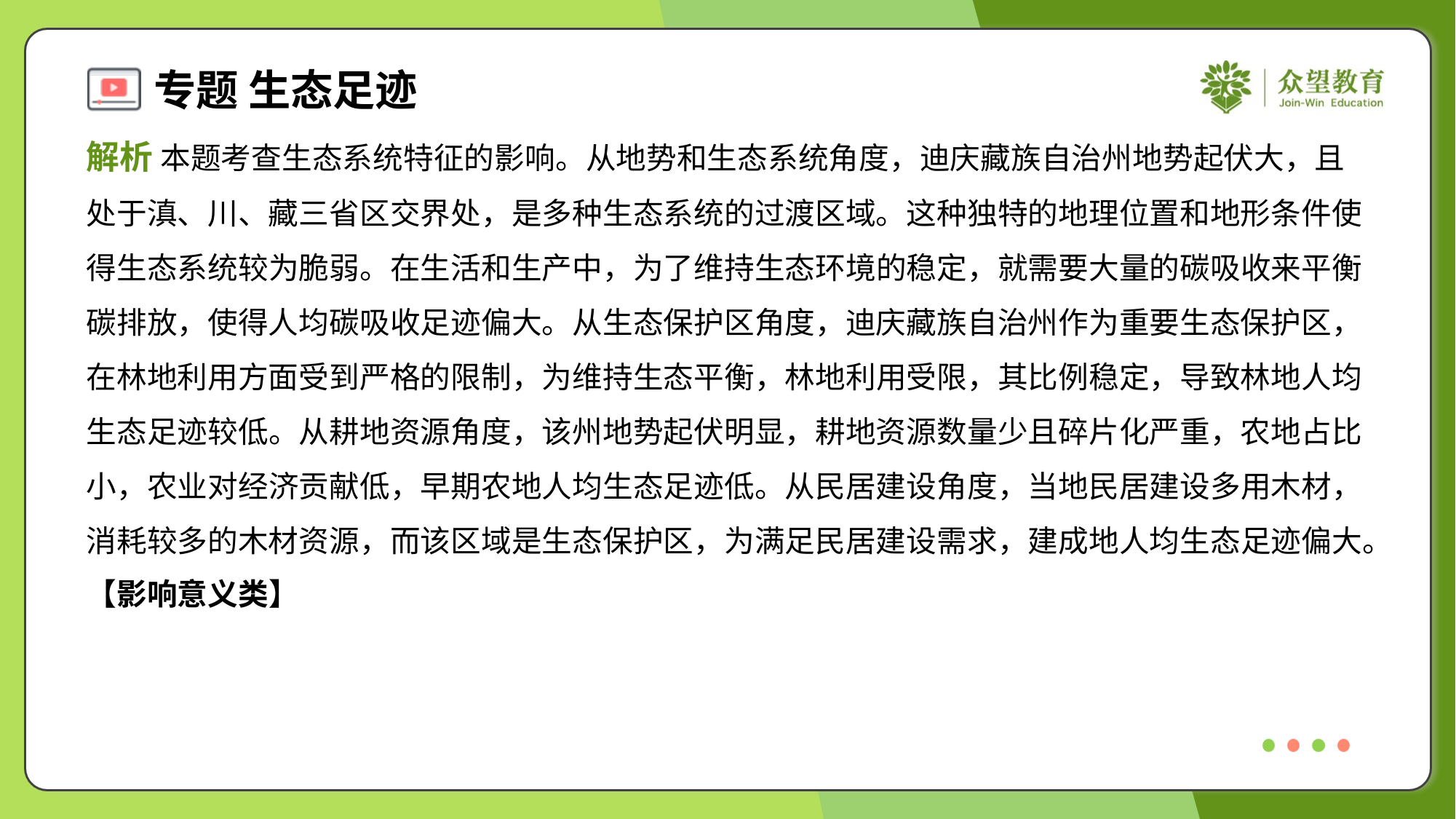

解析 本题考查生态系统特征的影响。从地势和生态系统角度，迪庆藏族自治州地势起伏大，且
处于滇、川、藏三省区交界处，是多种生态系统的过渡区域。这种独特的地理位置和地形条件使
得生态系统较为脆弱。在生活和生产中，为了维持生态环境的稳定，就需要大量的碳吸收来平衡
碳排放，使得人均碳吸收足迹偏大。从生态保护区角度，迪庆藏族自治州作为重要生态保护区，
在林地利用方面受到严格的限制，为维持生态平衡，林地利用受限，其比例稳定，导致林地人均
生态足迹较低。从耕地资源角度，该州地势起伏明显，耕地资源数量少且碎片化严重，农地占比
小，农业对经济贡献低，早期农地人均生态足迹低。从民居建设角度，当地民居建设多用木材，
消耗较多的木材资源，而该区域是生态保护区，为满足民居建设需求，建成地人均生态足迹偏大。
【影响意义类】